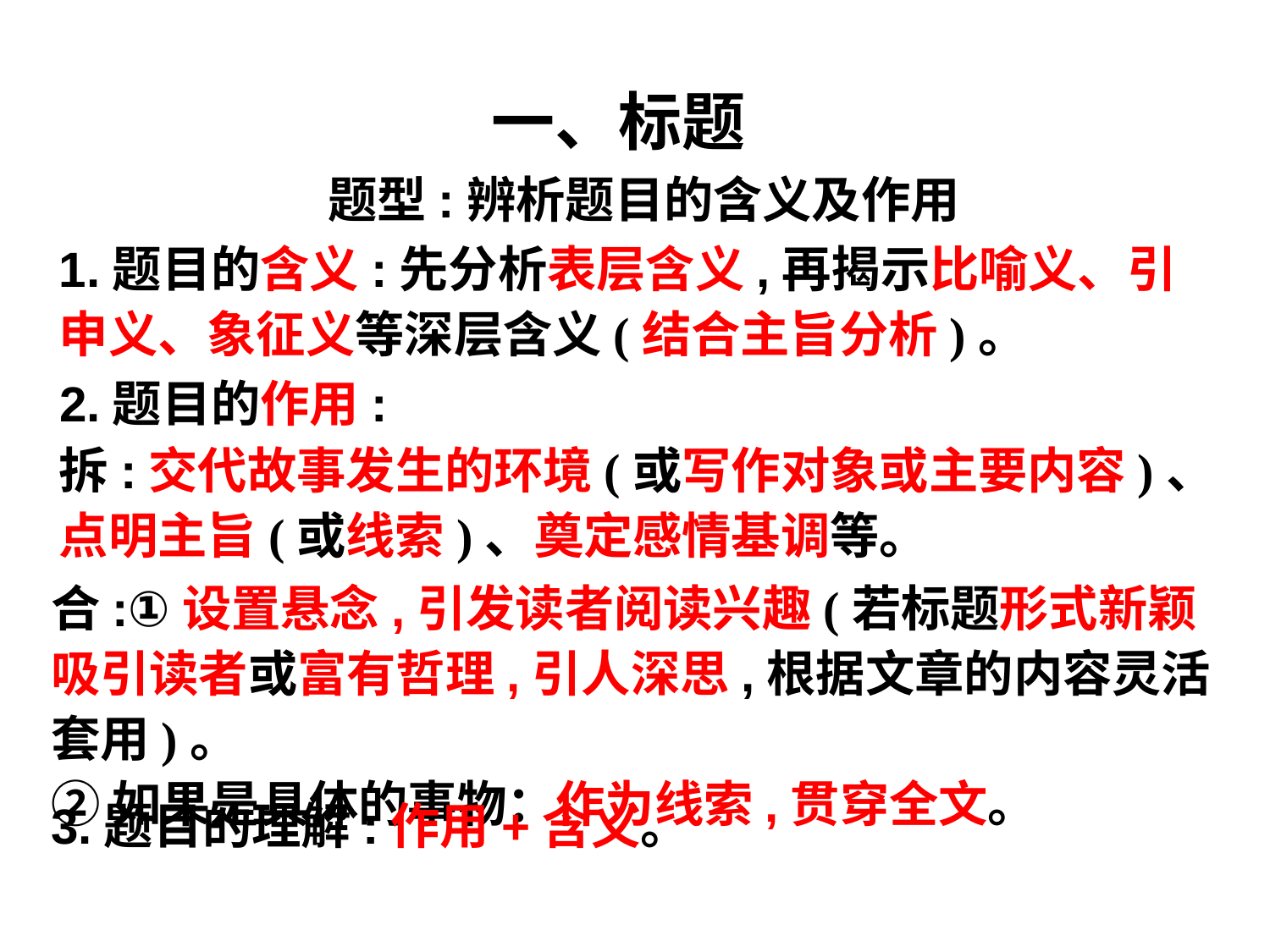

# 一、标题

题型:辨析题目的含义及作用

1.题目的含义:先分析表层含义,再揭示比喻义、引申义、象征义等深层含义(结合主旨分析)。
2.题目的作用:
拆:交代故事发生的环境(或写作对象或主要内容)、点明主旨(或线索)、奠定感情基调等。
合:①设置悬念,引发读者阅读兴趣(若标题形式新颖吸引读者或富有哲理,引人深思,根据文章的内容灵活套用)。
②如果是具体的事物：作为线索,贯穿全文。
3.题目的理解:作用+含义。